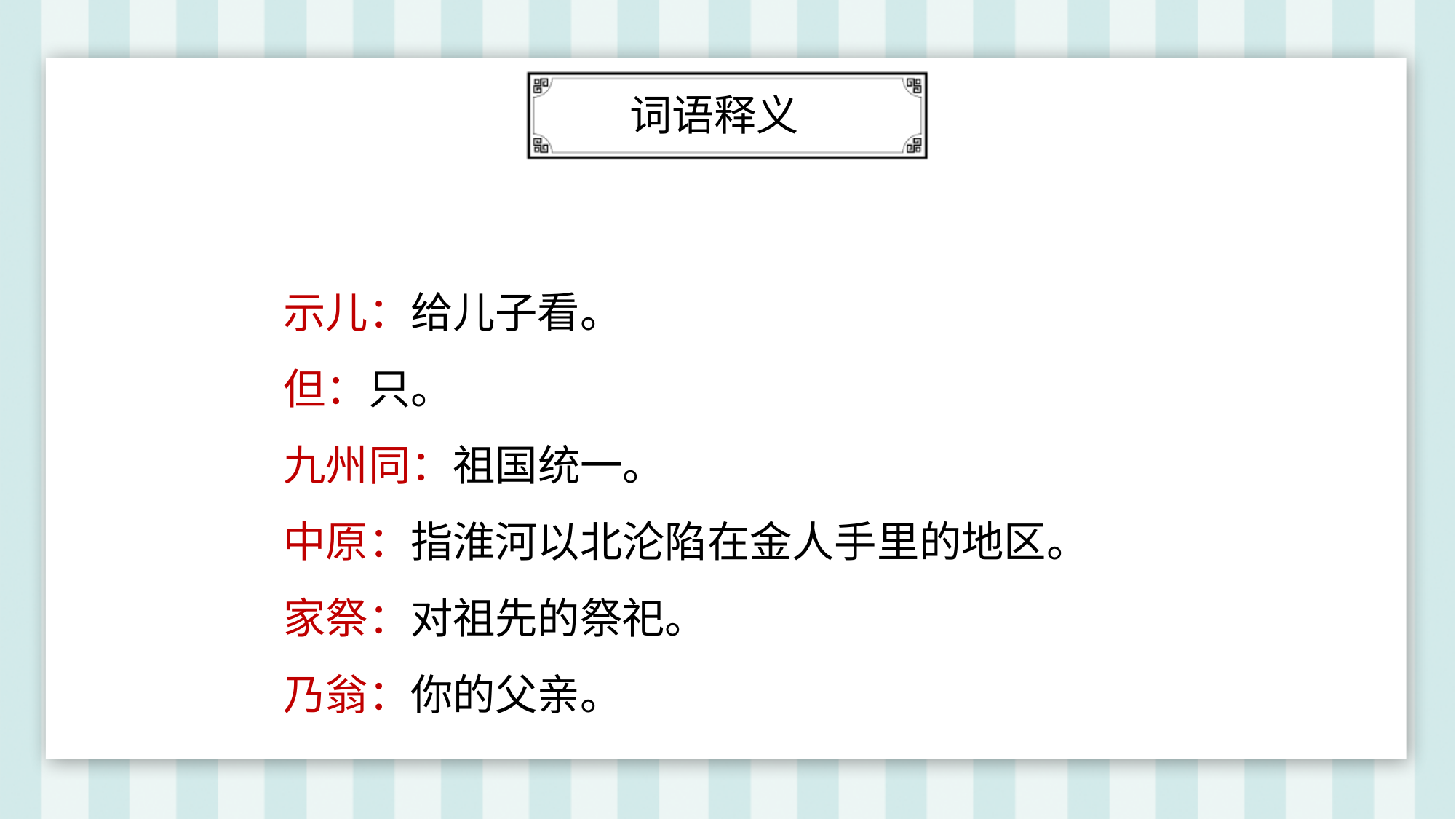

词语释义
示儿：给儿子看。
但：只。
九州同：祖国统一。
中原：指淮河以北沦陷在金人手里的地区。
家祭：对祖先的祭祀。
乃翁：你的父亲。